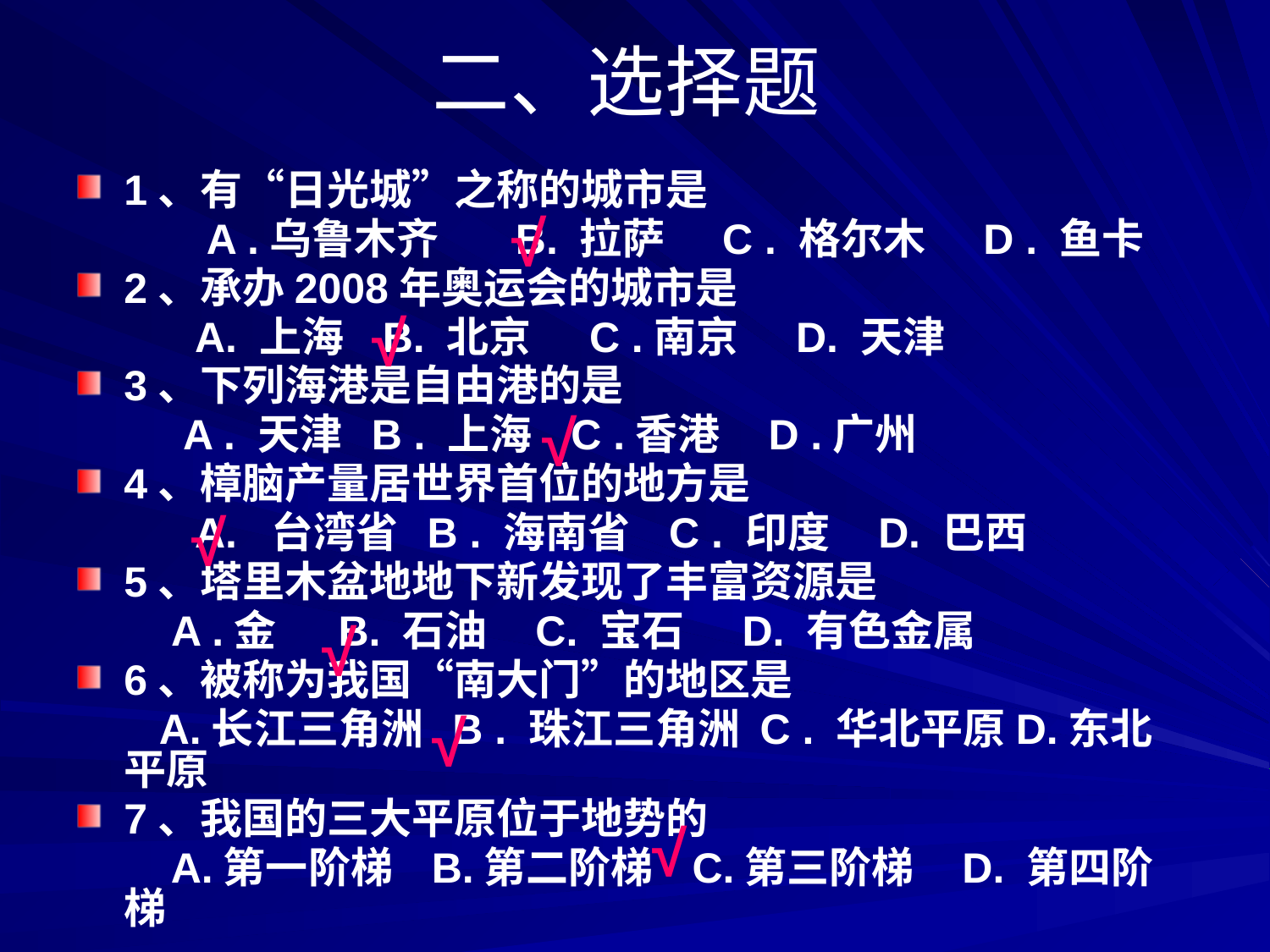

# 二、选择题
1、有“日光城”之称的城市是
           A .乌鲁木齐       B. 拉萨     C . 格尔木     D . 鱼卡
2、承办2008年奥运会的城市是
          A. 上海   B. 北京     C .南京     D. 天津
3、下列海港是自由港的是
         A . 天津  B . 上海   C .香港    D .广州
4、樟脑产量居世界首位的地方是
          A.  台湾省  B . 海南省   C . 印度    D. 巴西
5、塔里木盆地地下新发现了丰富资源是
        A .金　 B. 石油    C. 宝石     D. 有色金属
6、被称为我国“南大门”的地区是
       A.长江三角洲  B . 珠江三角洲 C . 华北平原D.东北平原
7、我国的三大平原位于地势的
　　A.第一阶梯   B.第二阶梯   C.第三阶梯    D. 第四阶梯
√
√
√
√
√
√
√